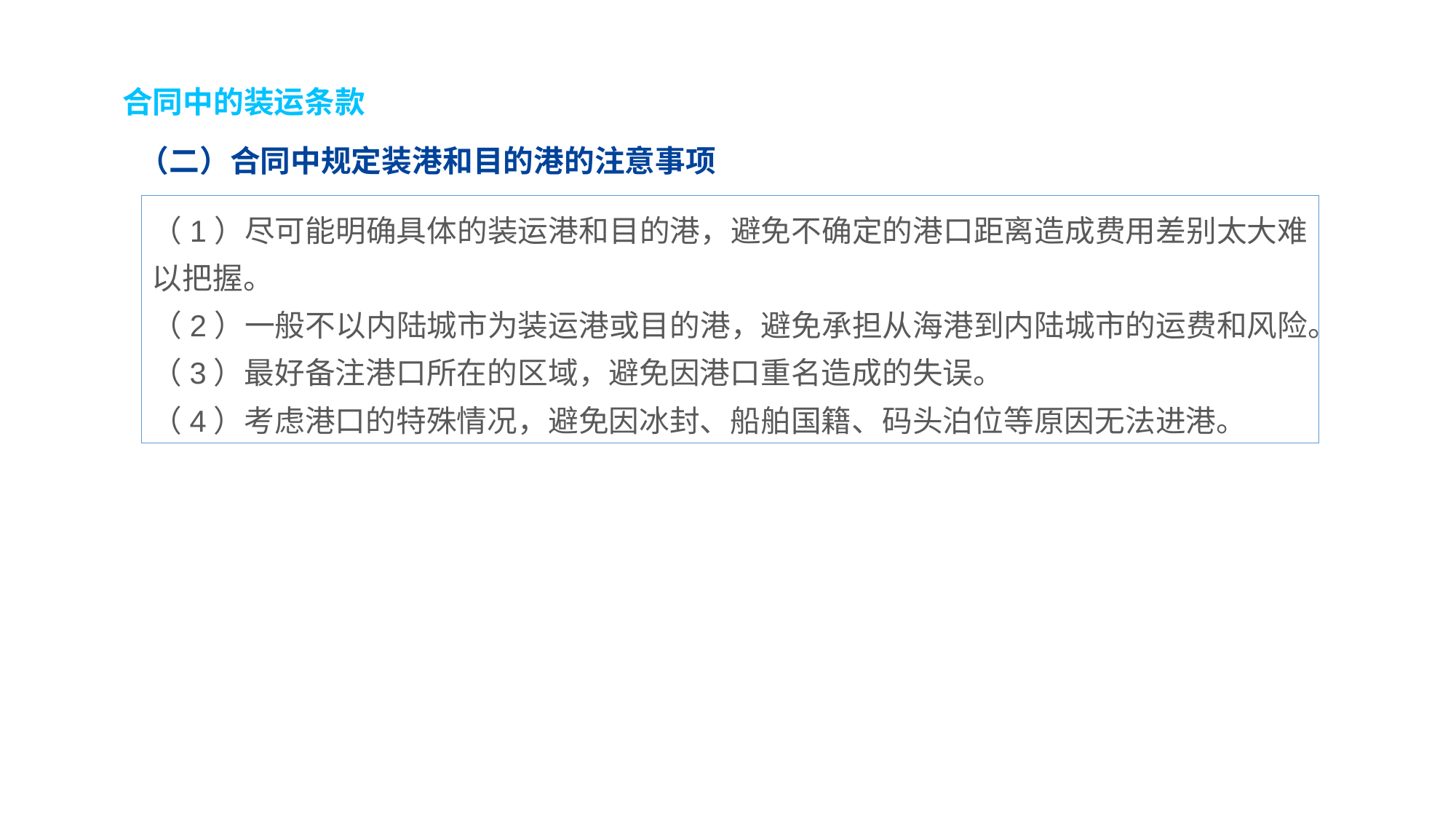

合同中的装运条款

（二）合同中规定装港和目的港的注意事项
（1）尽可能明确具体的装运港和目的港，避免不确定的港口距离造成费用差别太大难以把握。
（2）一般不以内陆城市为装运港或目的港，避免承担从海港到内陆城市的运费和风险。
（3）最好备注港口所在的区域，避免因港口重名造成的失误。
（4）考虑港口的特殊情况，避免因冰封、船舶国籍、码头泊位等原因无法进港。